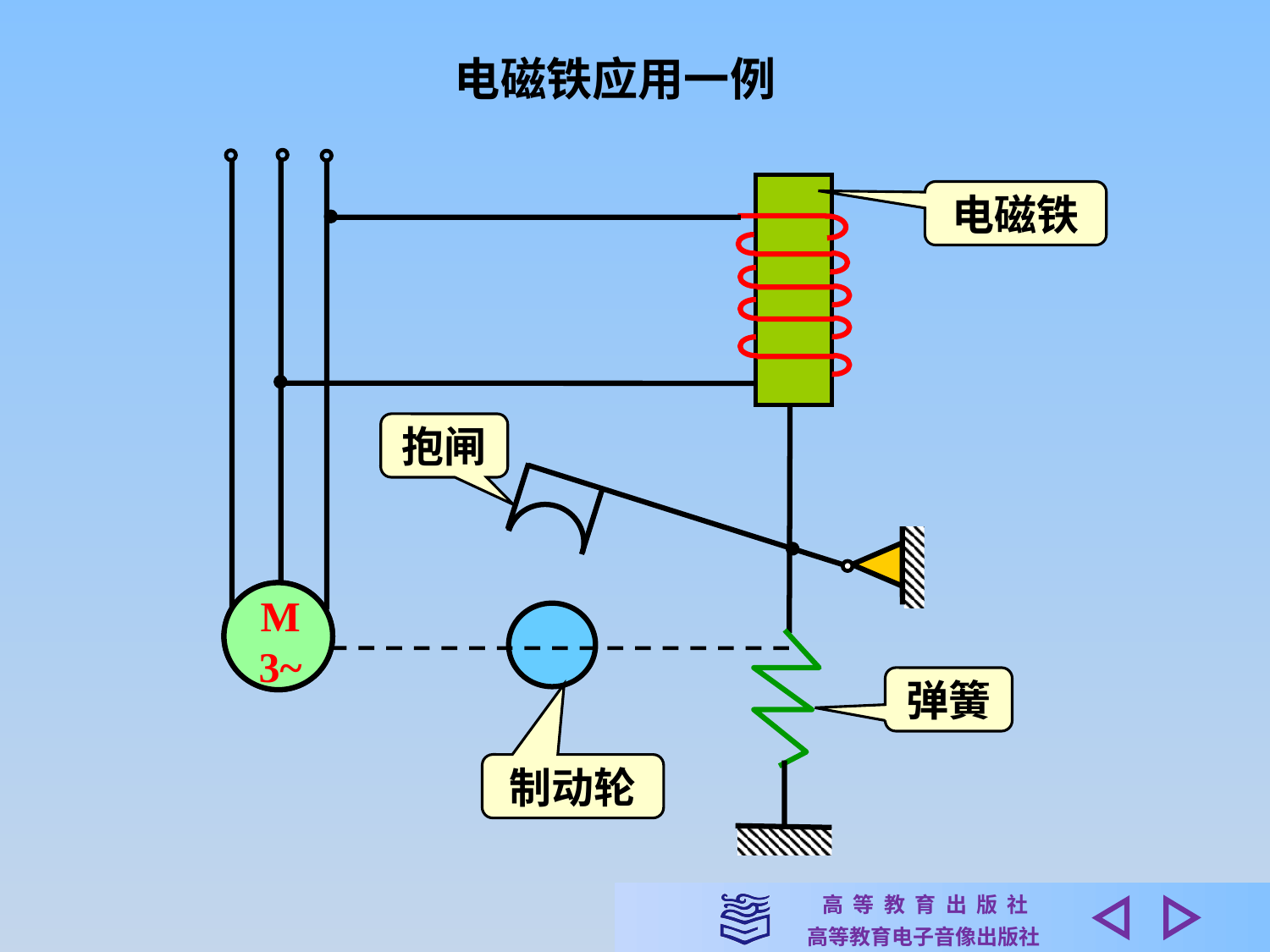

电磁铁应用一例

电磁铁

抱闸

M
3~

M
3~

弹簧
制动轮